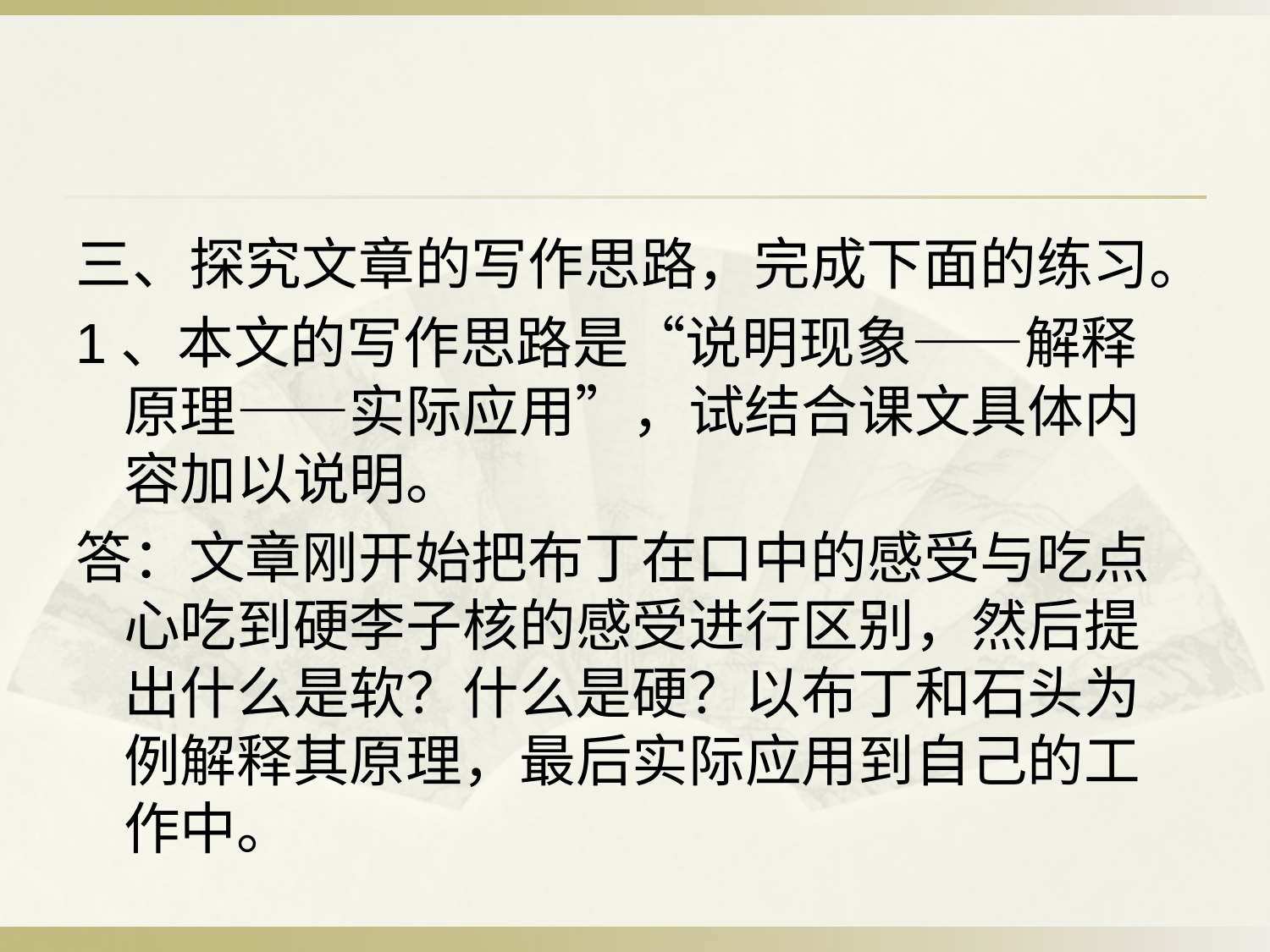

#
三、探究文章的写作思路，完成下面的练习。
1、本文的写作思路是“说明现象——解释原理——实际应用”，试结合课文具体内容加以说明。
答：文章刚开始把布丁在口中的感受与吃点心吃到硬李子核的感受进行区别，然后提出什么是软？什么是硬？以布丁和石头为例解释其原理，最后实际应用到自己的工作中。